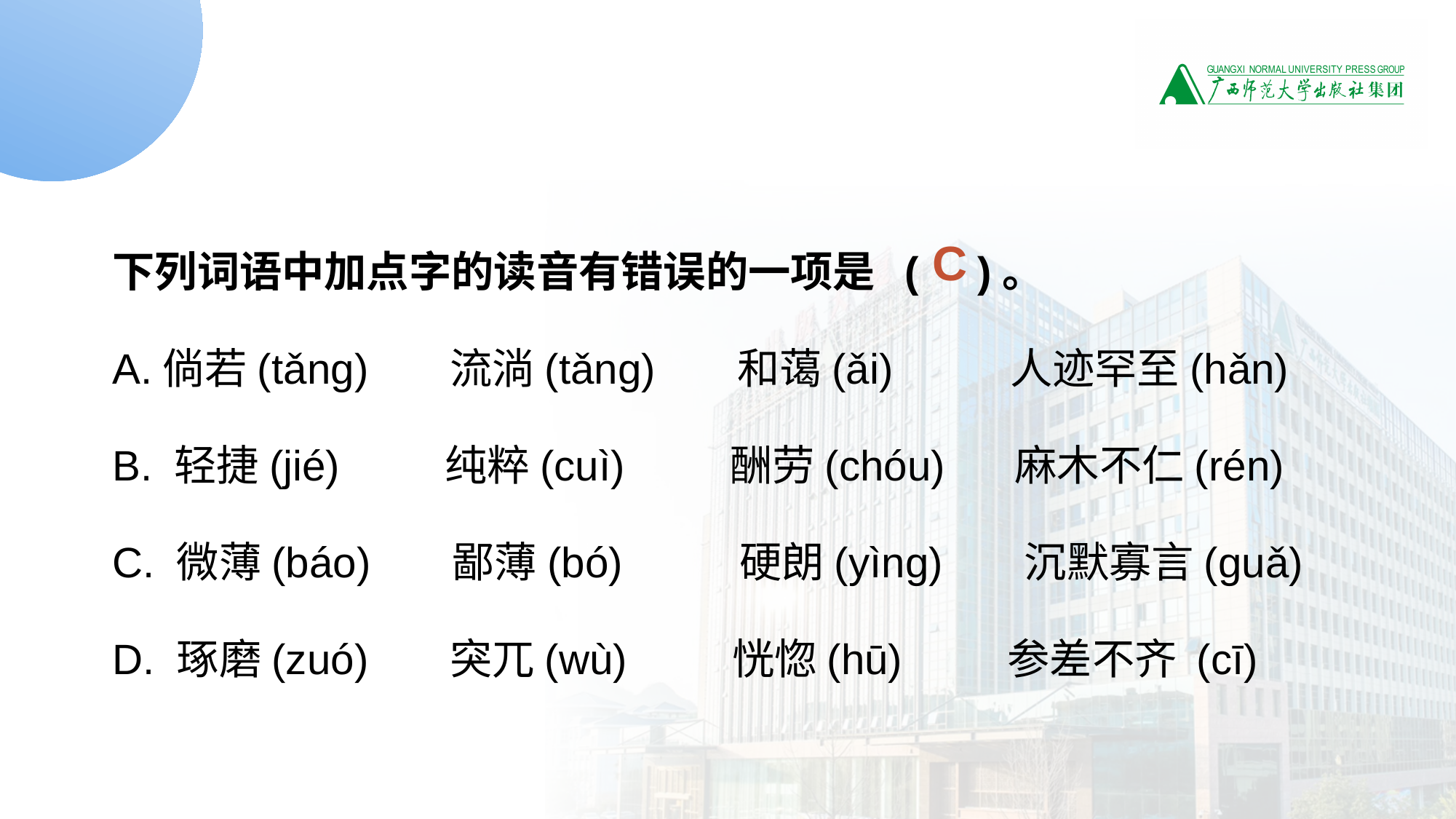

读音题1
下列词语中加点字的读音有错误的一项是  (     )。
A.倘若(tǎng)      流淌(tǎng)      和蔼(ǎi)         人迹罕至(hǎn)
B. 轻捷(jié)        纯粹(cuì)        酬劳(chóu)     麻木不仁(rén)
C. 微薄(báo)      鄙薄(bó)         硬朗(yìng)      沉默寡言(guǎ)
D. 琢磨(zuó)      突兀(wù)        恍惚(hū)        参差不齐 (cī)
C